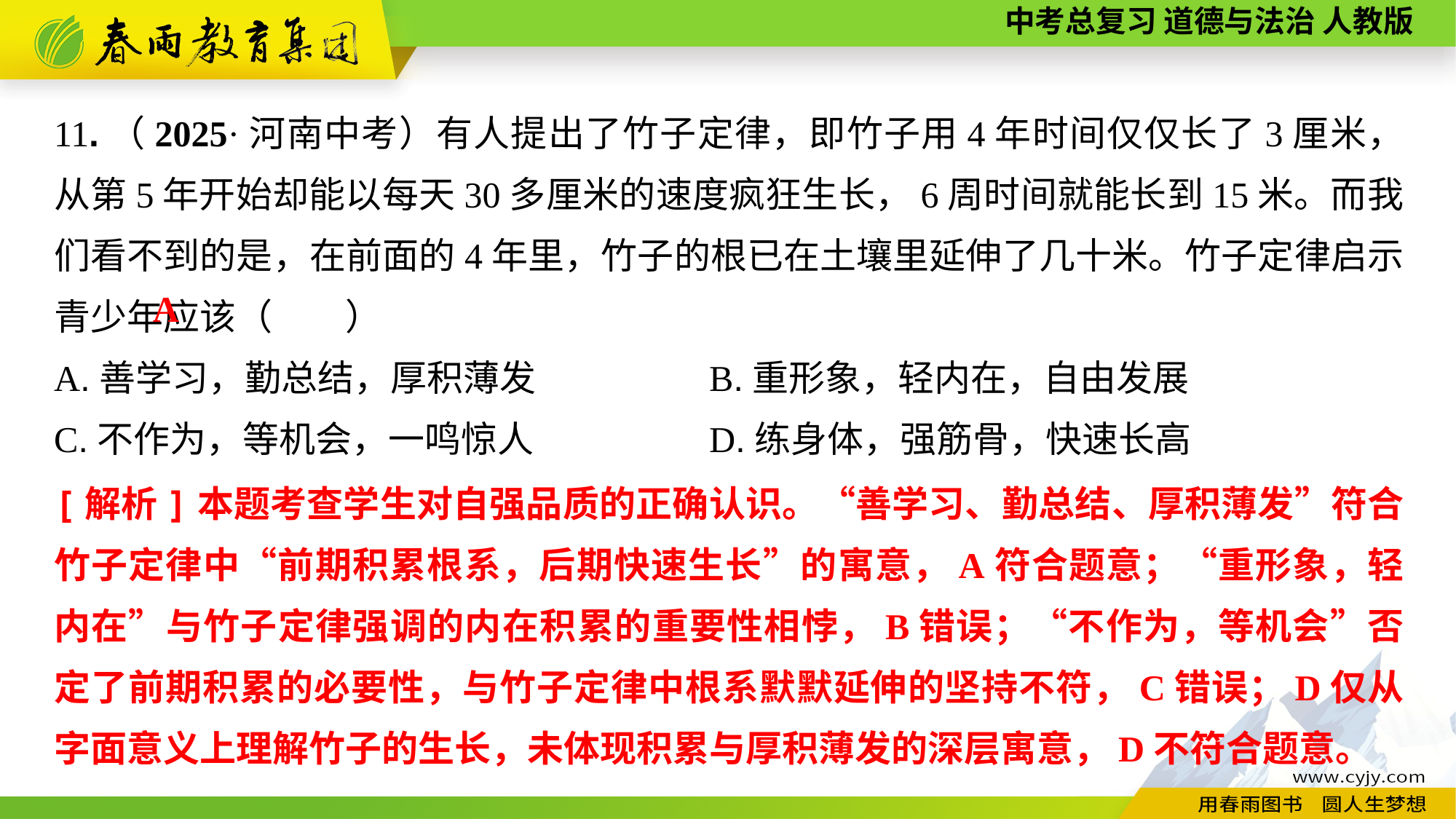

11.（2025·河南中考）有人提出了竹子定律，即竹子用4年时间仅仅长了3厘米，从第5年开始却能以每天30多厘米的速度疯狂生长，6周时间就能长到15米。而我们看不到的是，在前面的4年里，竹子的根已在土壤里延伸了几十米。竹子定律启示青少年应该（　　）
A.善学习，勤总结，厚积薄发		B.重形象，轻内在，自由发展
C.不作为，等机会，一鸣惊人		D.练身体，强筋骨，快速长高
A
[解析]本题考查学生对自强品质的正确认识。“善学习、勤总结、厚积薄发”符合竹子定律中“前期积累根系，后期快速生长”的寓意，A符合题意；“重形象，轻内在”与竹子定律强调的内在积累的重要性相悖，B错误；“不作为，等机会”否定了前期积累的必要性，与竹子定律中根系默默延伸的坚持不符，C错误；D仅从字面意义上理解竹子的生长，未体现积累与厚积薄发的深层寓意，D不符合题意。